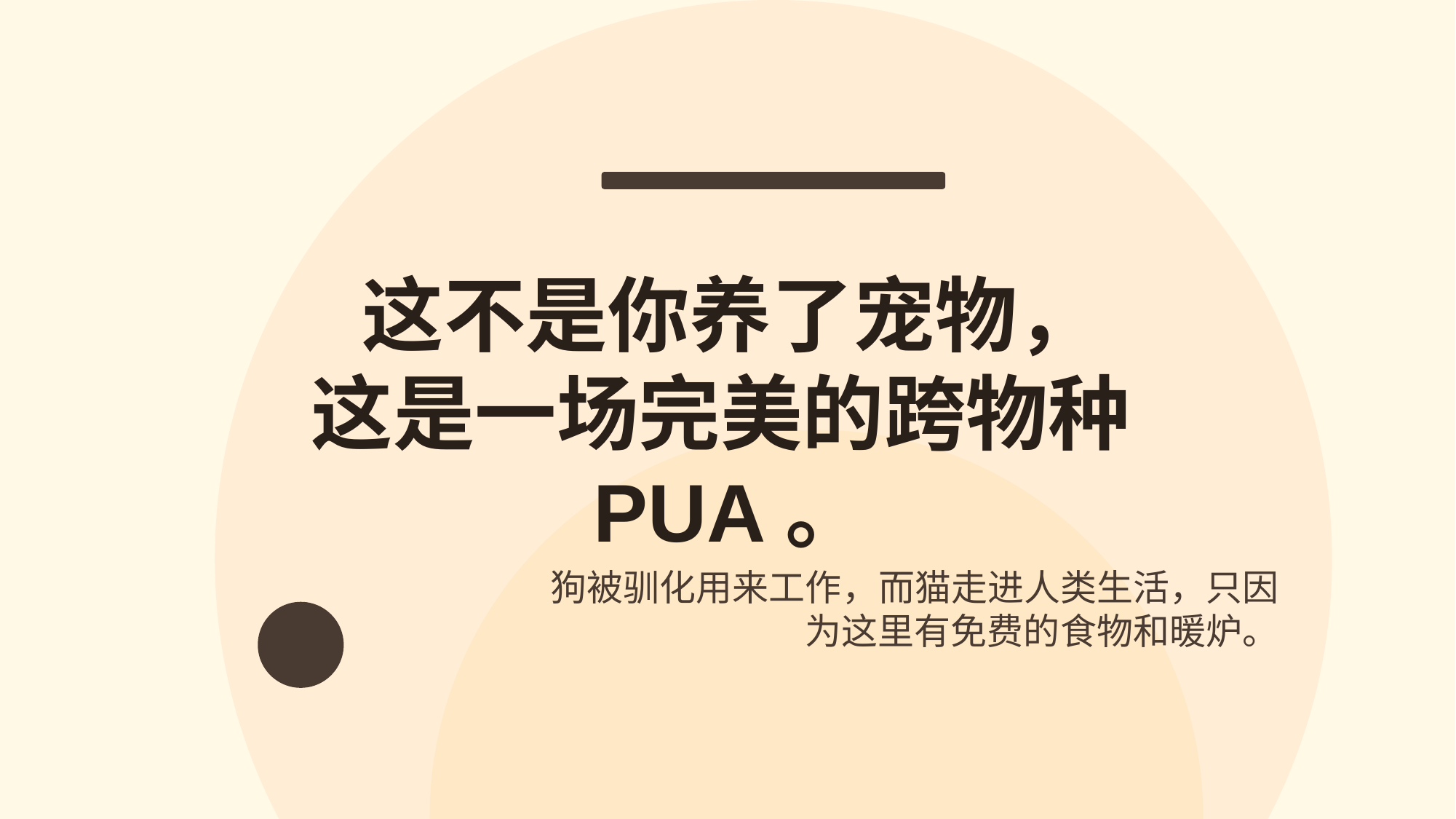

猫咪的统治哲学

这不是你养了宠物，
这是一场完美的跨物种PUA。
为什么地球人自愿成为“铲屎官”？

一场长达一万年的双向奔赴
狗被驯化用来工作，而猫走进人类生活，只因为这里有免费的食物和暖炉。